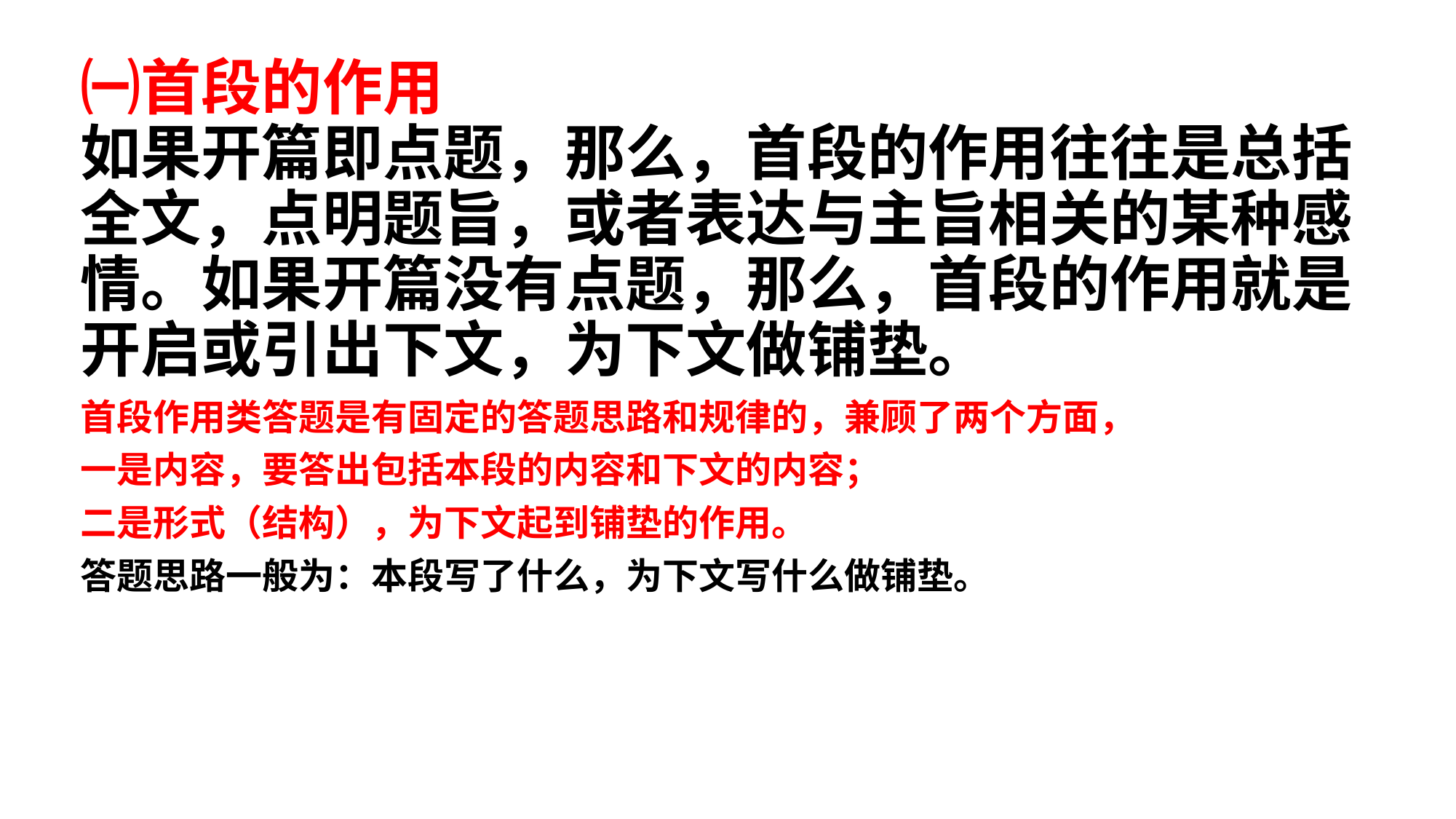

㈠首段的作用
如果开篇即点题，那么，首段的作用往往是总括全文，点明题旨，或者表达与主旨相关的某种感情。如果开篇没有点题，那么，首段的作用就是开启或引出下文，为下文做铺垫。
首段作用类答题是有固定的答题思路和规律的，兼顾了两个方面，
一是内容，要答出包括本段的内容和下文的内容；
二是形式（结构），为下文起到铺垫的作用。
答题思路一般为：本段写了什么，为下文写什么做铺垫。